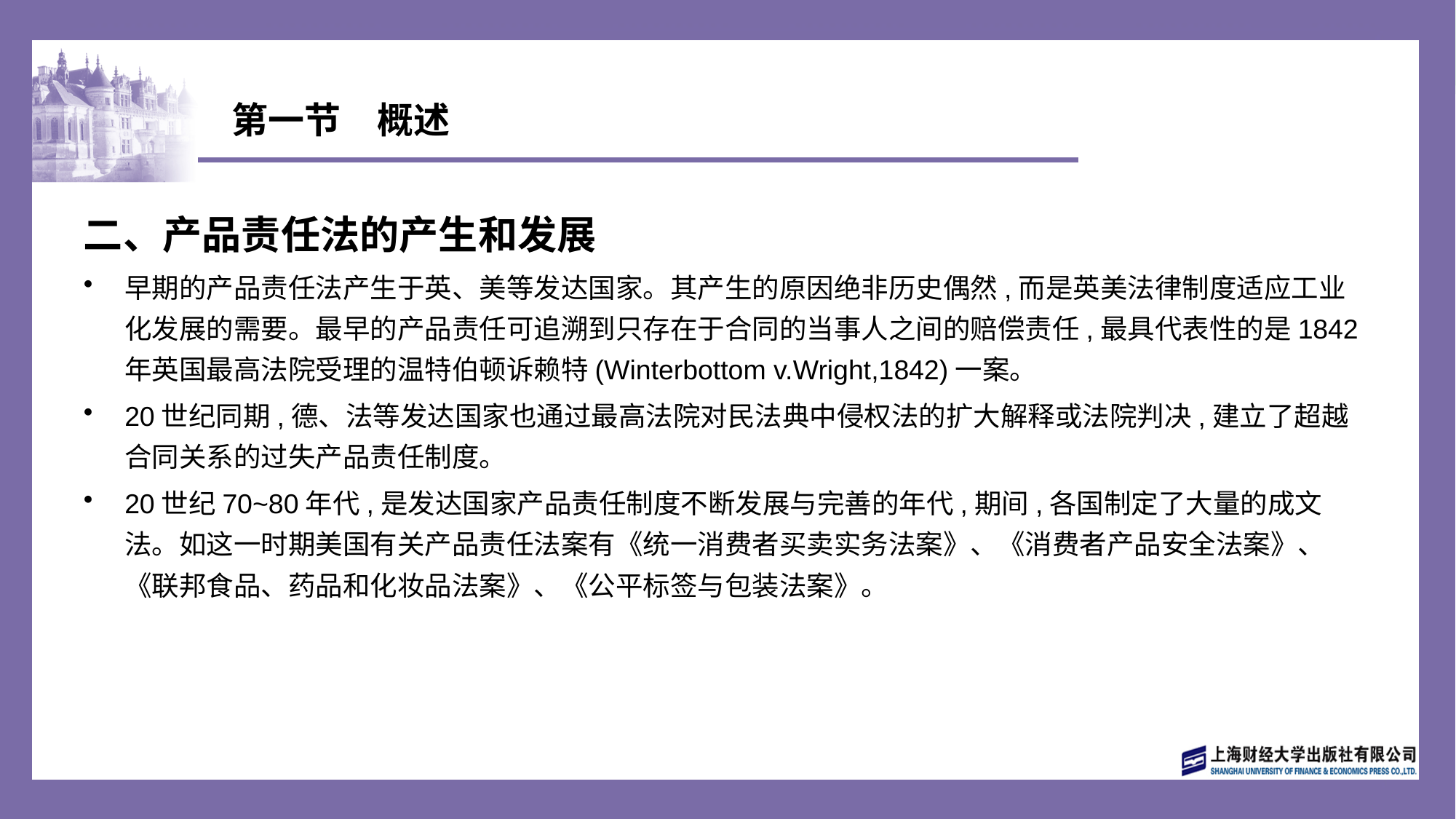

# 第一节　概述
二、产品责任法的产生和发展
早期的产品责任法产生于英、美等发达国家。其产生的原因绝非历史偶然,而是英美法律制度适应工业化发展的需要。最早的产品责任可追溯到只存在于合同的当事人之间的赔偿责任,最具代表性的是1842年英国最高法院受理的温特伯顿诉赖特(Winterbottom v.Wright,1842)一案。
20世纪同期,德、法等发达国家也通过最高法院对民法典中侵权法的扩大解释或法院判决,建立了超越合同关系的过失产品责任制度。
20世纪70~80年代,是发达国家产品责任制度不断发展与完善的年代,期间,各国制定了大量的成文法。如这一时期美国有关产品责任法案有《统一消费者买卖实务法案》、《消费者产品安全法案》、《联邦食品、药品和化妆品法案》、《公平标签与包装法案》。